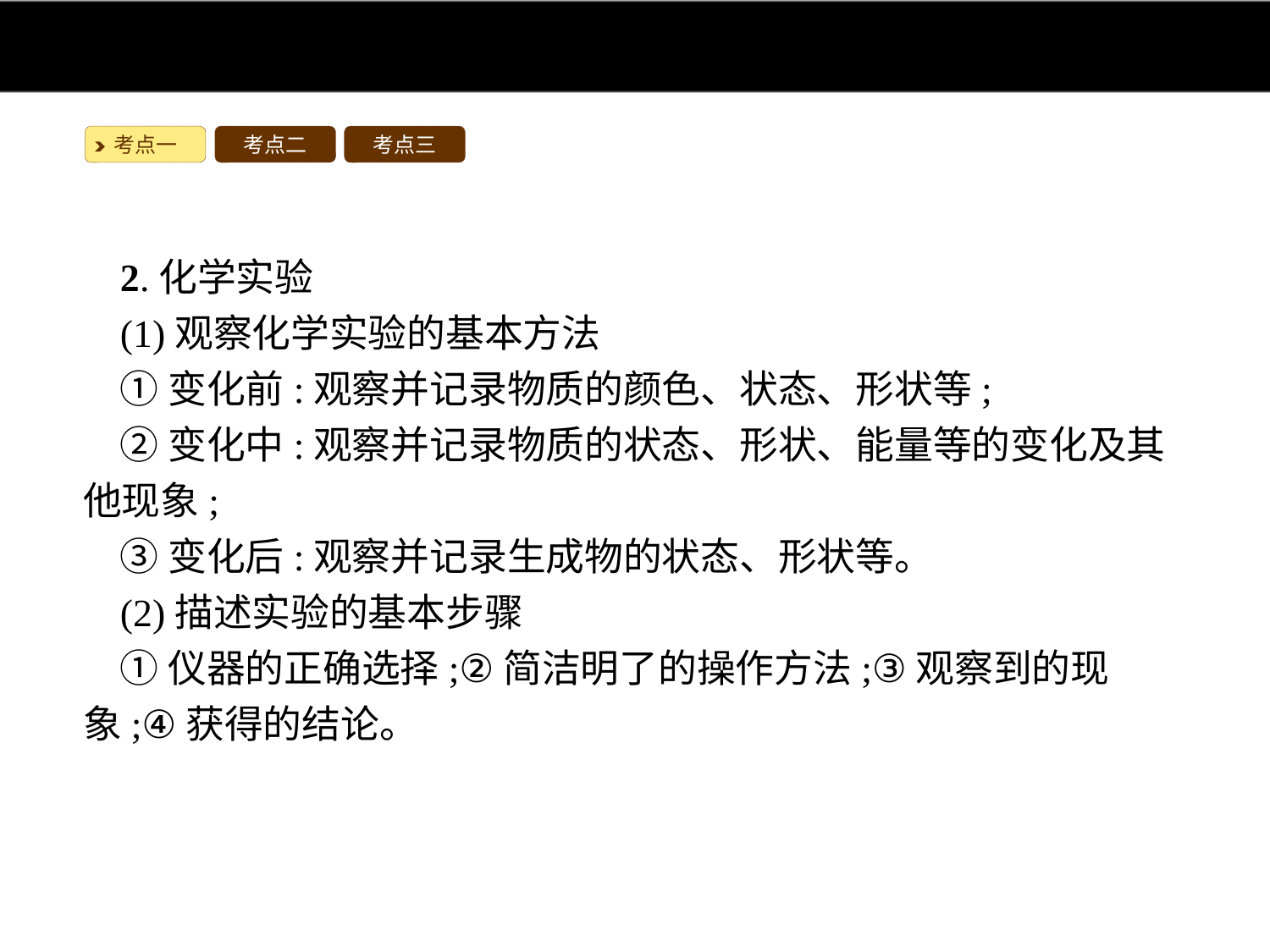

考点一
考点二
考点三

2.化学实验
(1)观察化学实验的基本方法
①变化前:观察并记录物质的颜色、状态、形状等;
②变化中:观察并记录物质的状态、形状、能量等的变化及其他现象;
③变化后:观察并记录生成物的状态、形状等。
(2)描述实验的基本步骤
①仪器的正确选择;②简洁明了的操作方法;③观察到的现象;④获得的结论。